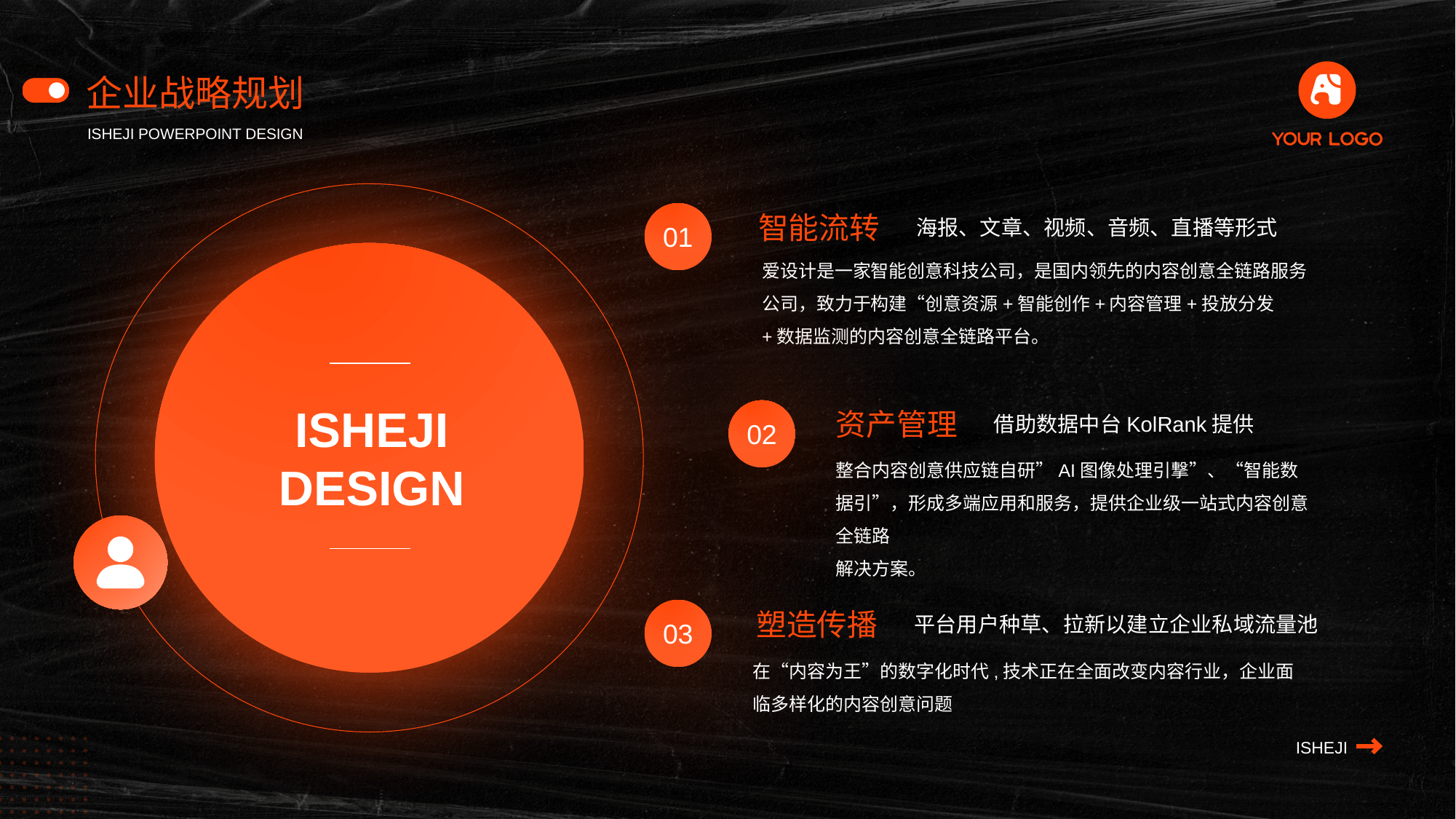

企业战略规划

ISHEJI POWERPOINT DESIGN

ISHEJI
DESIGN

01
智能流转
海报、文章、视频、音频、直播等形式
爱设计是一家智能创意科技公司，是国内领先的内容创意全链路服务公司，致力于构建“创意资源+智能创作+内容管理+投放分发+数据监测的内容创意全链路平台。

02
资产管理
借助数据中台KolRank提供
整合内容创意供应链自研”AI图像处理引撃”、“智能数据引”，形成多端应用和服务，提供企业级一站式内容创意全链路
解决方案。

03
塑造传播
平台用户种草、拉新以建立企业私域流量池
在“内容为王”的数字化时代,技术正在全面改变内容行业，企业面临多样化的内容创意问题
ISHEJI